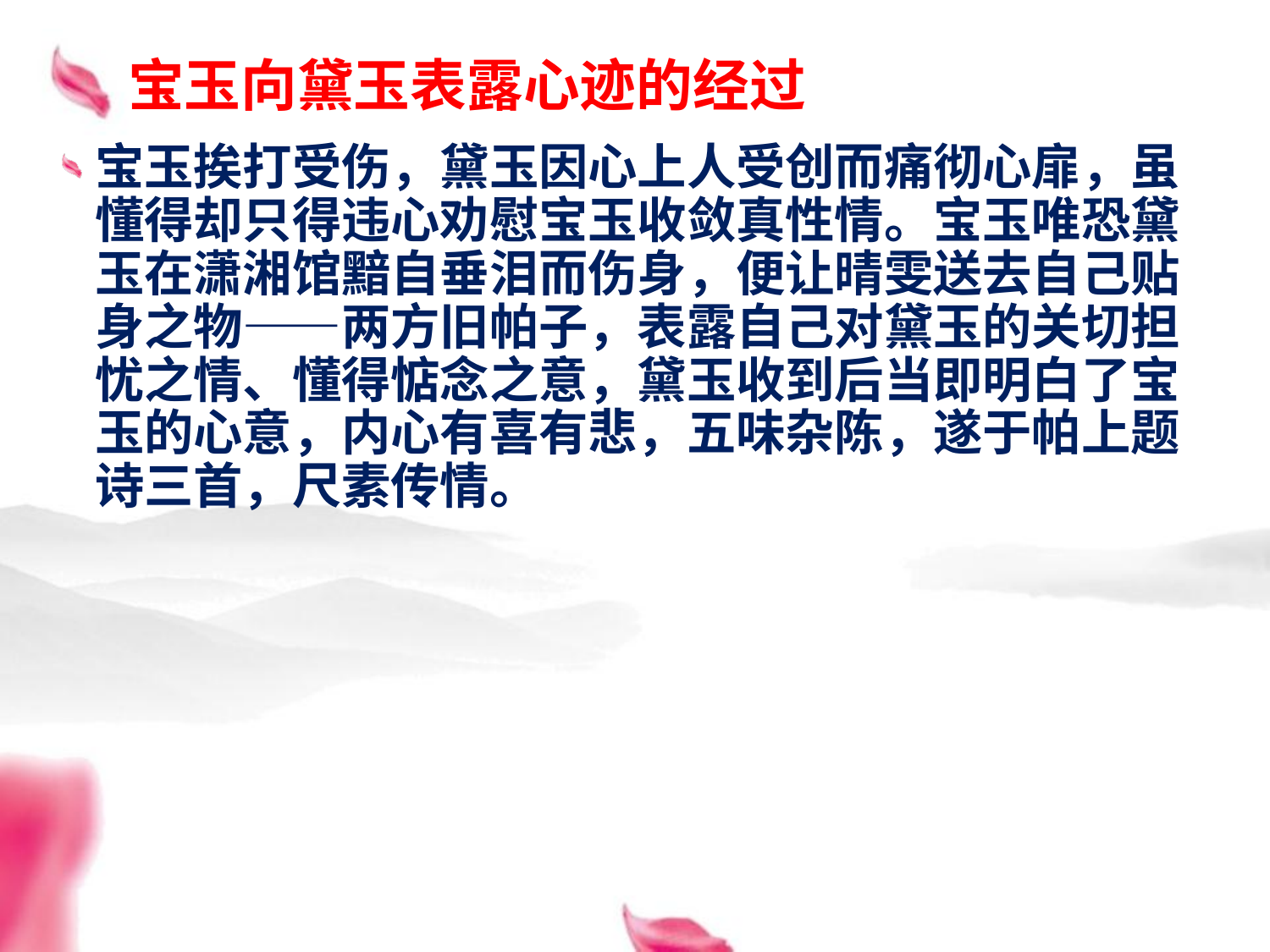

# 宝玉向黛玉表露心迹的经过
宝玉挨打受伤，黛玉因心上人受创而痛彻心扉，虽懂得却只得违心劝慰宝玉收敛真性情。宝玉唯恐黛玉在潇湘馆黯自垂泪而伤身，便让晴雯送去自己贴身之物——两方旧帕子，表露自己对黛玉的关切担忧之情、懂得惦念之意，黛玉收到后当即明白了宝玉的心意，内心有喜有悲，五味杂陈，遂于帕上题诗三首，尺素传情。